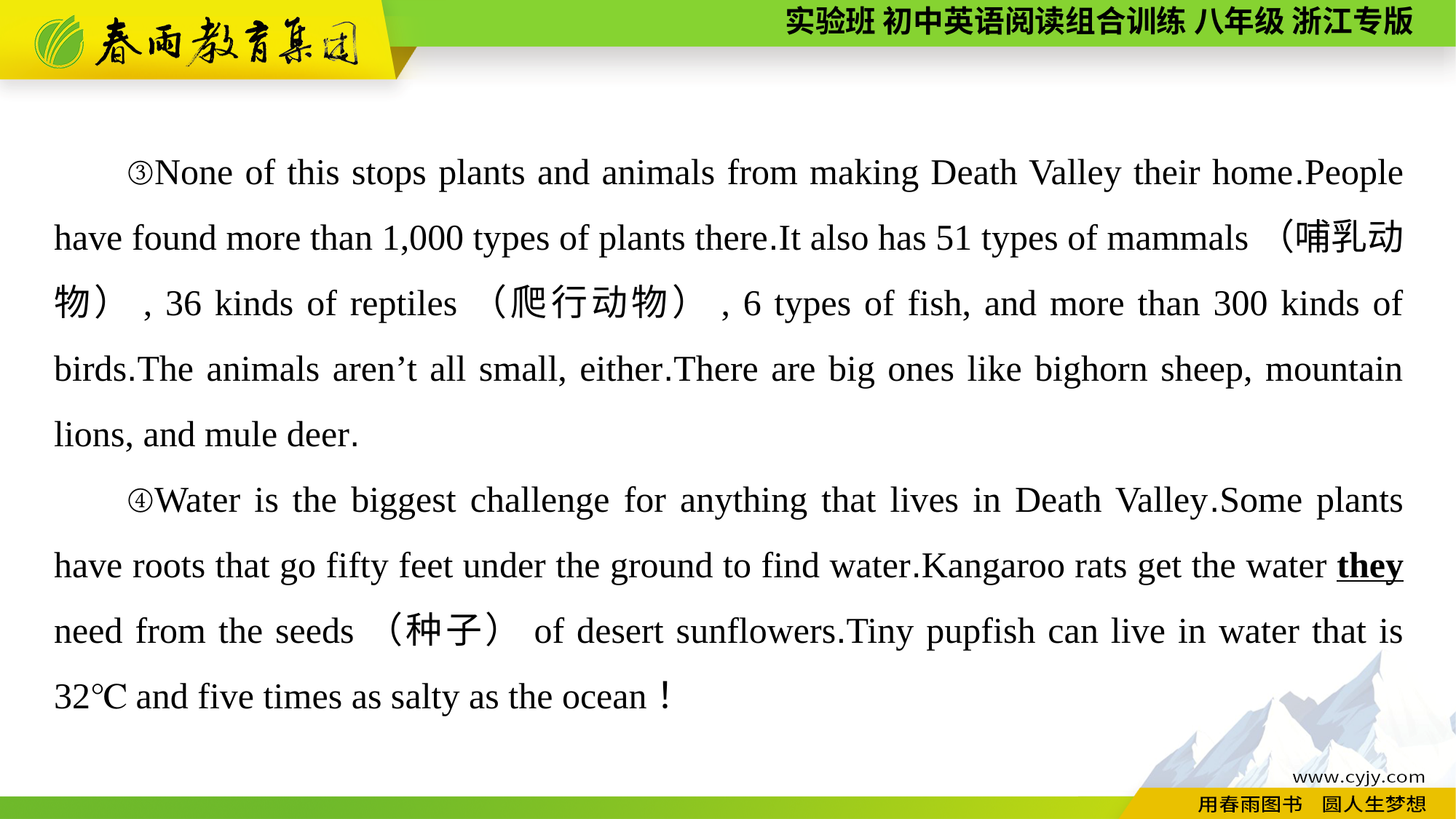

③None of this stops plants and animals from making Death Valley their home.People have found more than 1,000 types of plants there.It also has 51 types of mammals（哺乳动物）, 36 kinds of reptiles（爬行动物）, 6 types of fish, and more than 300 kinds of birds.The animals aren’t all small, either.There are big ones like bighorn sheep, mountain lions, and mule deer.
④Water is the biggest challenge for anything that lives in Death Valley.Some plants have roots that go fifty feet under the ground to find water.Kangaroo rats get the water they need from the seeds（种子）of desert sunflowers.Tiny pupfish can live in water that is 32℃ and five times as salty as the ocean！